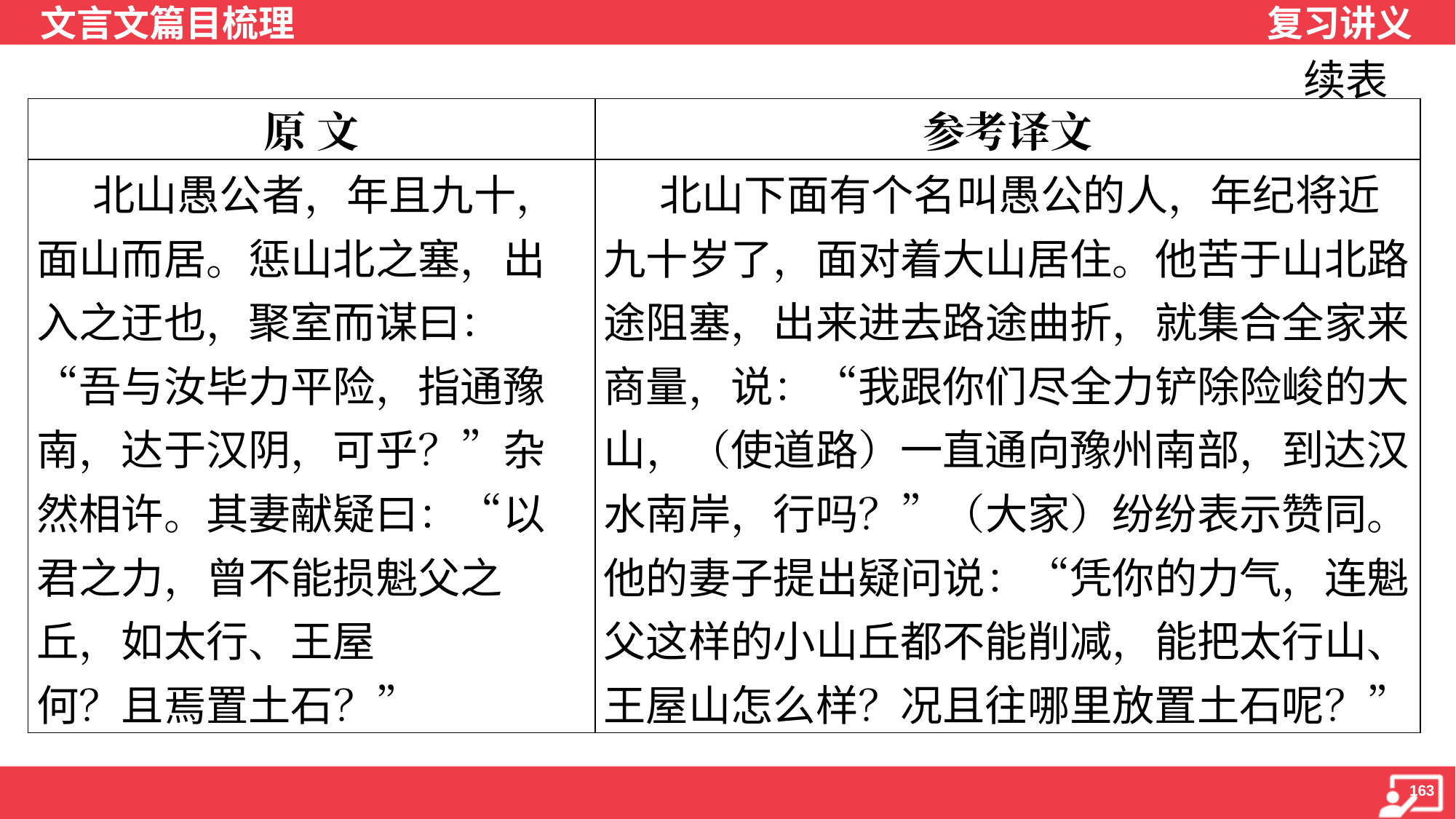

续表
| 原 文 | 参考译文 |
| --- | --- |
| 北山愚公者，年且九十，面山而居。惩山北之塞，出入之迂也，聚室而谋曰：“吾与汝毕力平险，指通豫南，达于汉阴，可乎？”杂然相许。其妻献疑曰：“以君之力，曾不能损魁父之丘，如太行、王屋 何？且焉置土石？” | 北山下面有个名叫愚公的人，年纪将近九十岁了，面对着大山居住。他苦于山北路途阻塞，出来进去路途曲折，就集合全家来商量，说：“我跟你们尽全力铲除险峻的大山，（使道路）一直通向豫州南部，到达汉水南岸，行吗？”（大家）纷纷表示赞同。他的妻子提出疑问说：“凭你的力气，连魁父这样的小山丘都不能削减，能把太行山、王屋山怎么样？况且往哪里放置土石呢？” |